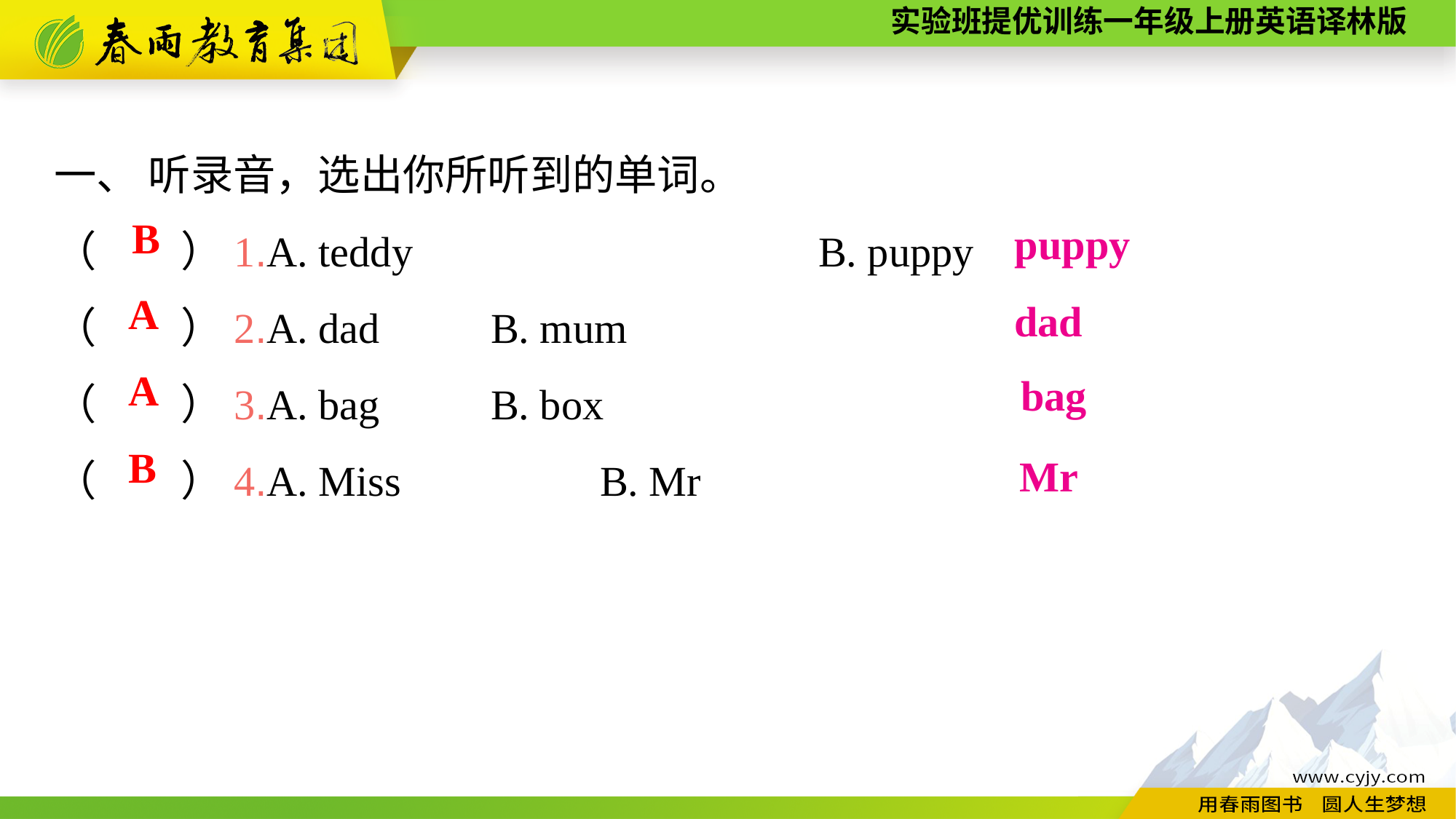

一、 听录音，选出你所听到的单词。
（　　）1.A. teddy　　　　　　　　	B. puppy
（　　）2.A. dad		B. mum
（　　）3.A. bag		B. box
（　　）4.A. Miss		B. Mr
B
puppy
A
dad
A
bag
B
Mr